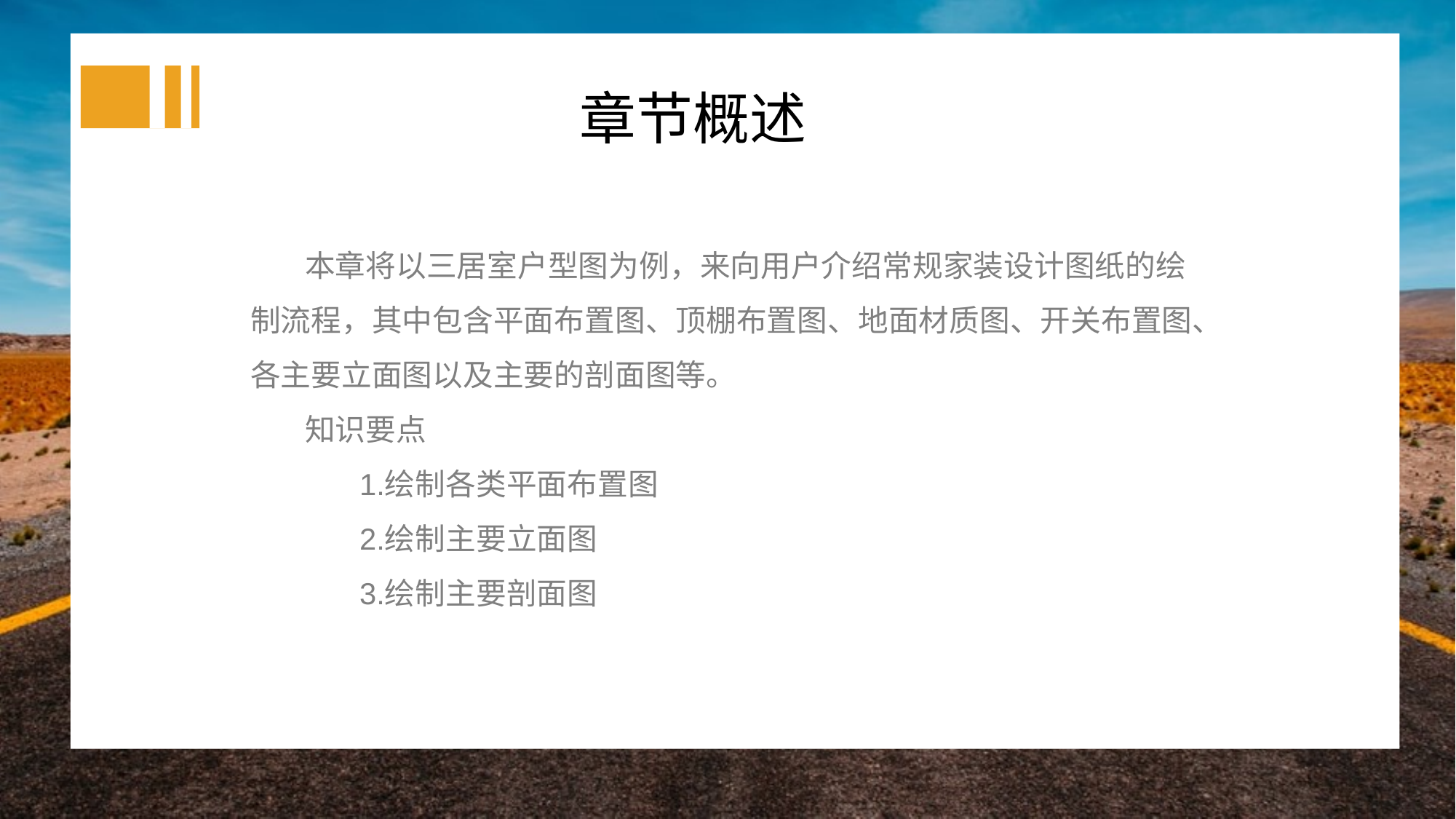

章节概述
本章将以三居室户型图为例，来向用户介绍常规家装设计图纸的绘制流程，其中包含平面布置图、顶棚布置图、地面材质图、开关布置图、各主要立面图以及主要的剖面图等。
知识要点
绘制各类平面布置图
绘制主要立面图
绘制主要剖面图